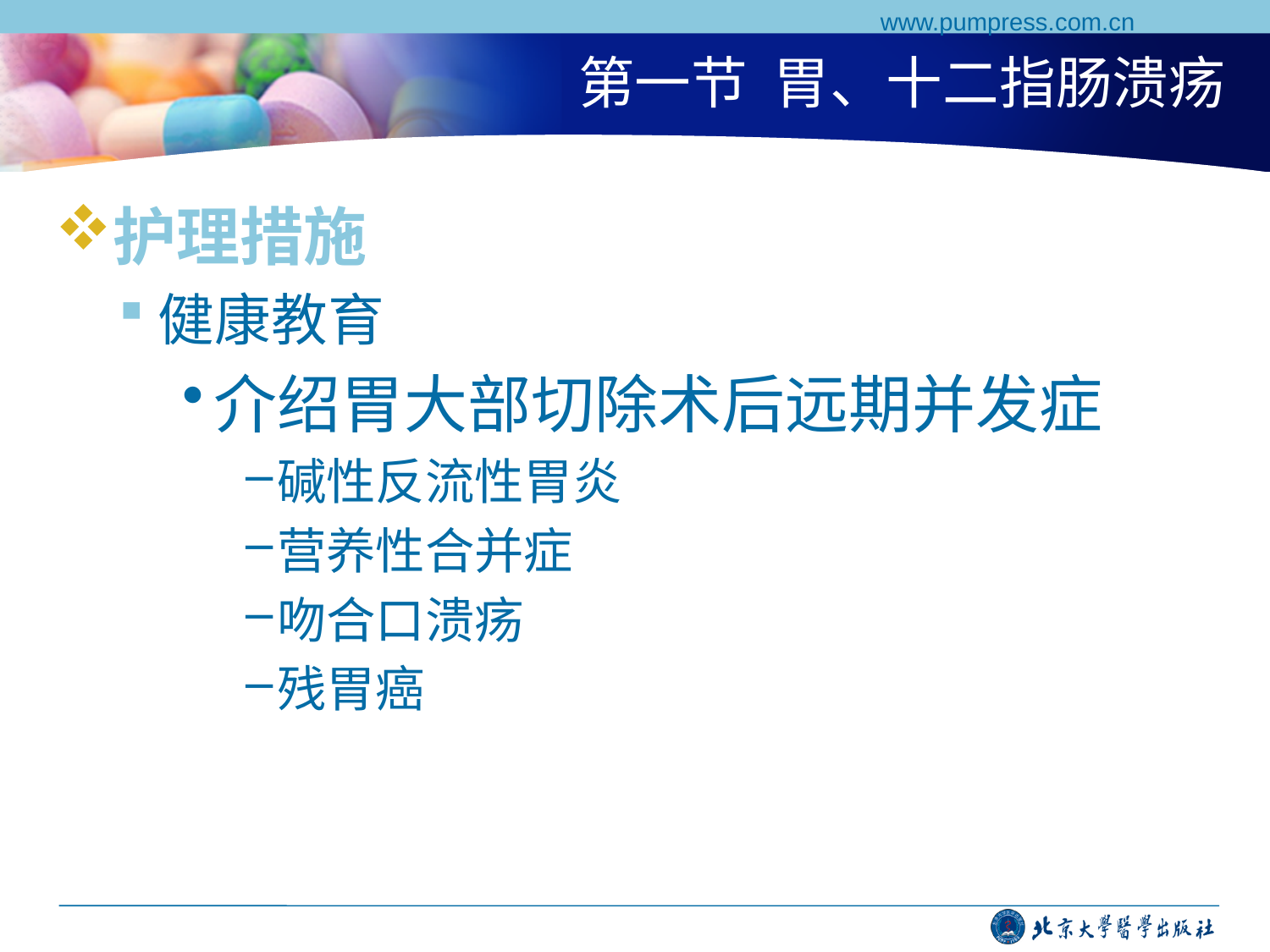

www.pumpress.com.cn
# 第一节  胃、十二指肠溃疡
护理措施
健康教育
介绍胃大部切除术后远期并发症
碱性反流性胃炎
营养性合并症
吻合口溃疡
残胃癌